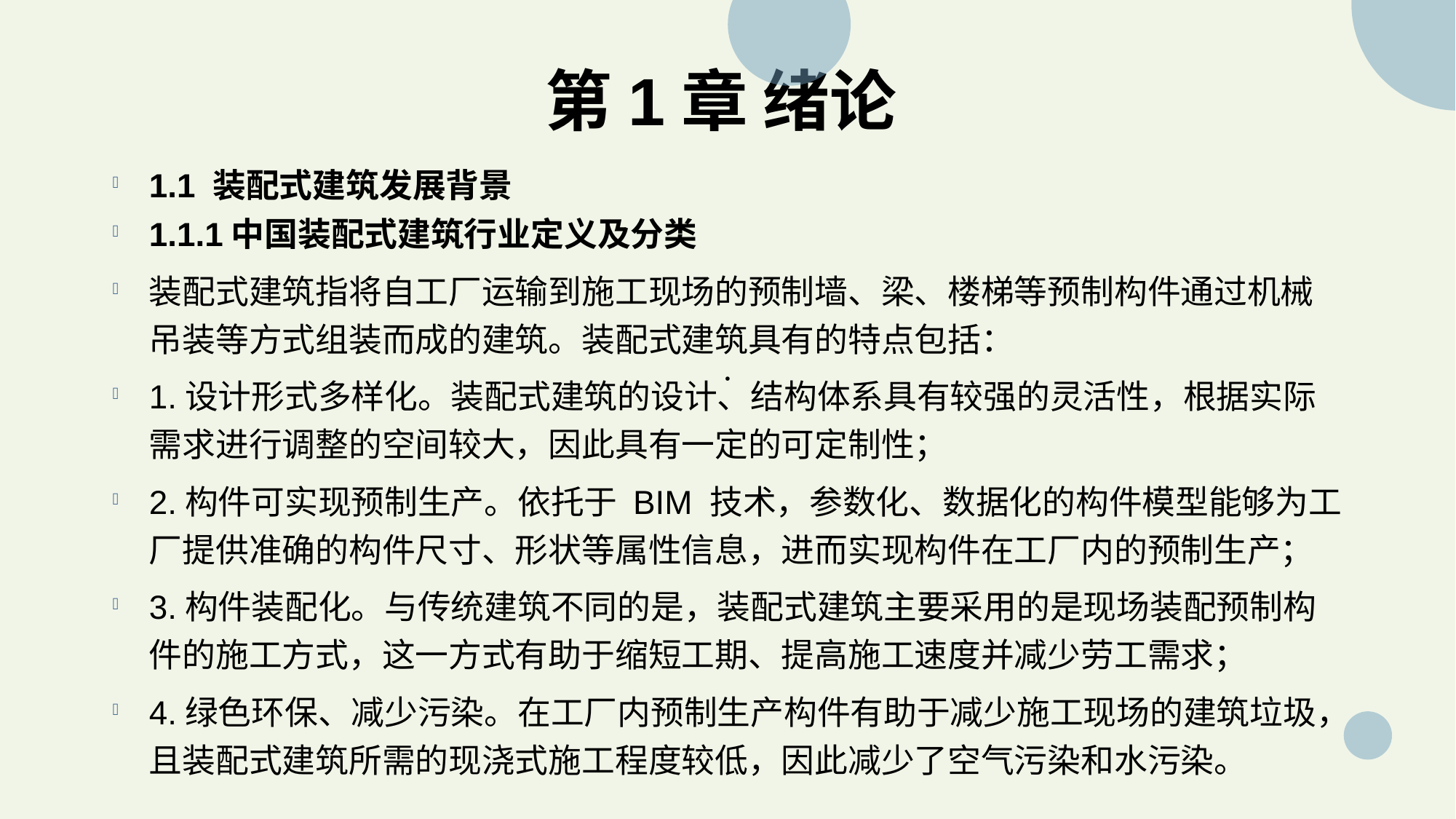

# 第1章 绪论

1.1 装配式建筑发展背景
1.1.1中国装配式建筑行业定义及分类
装配式建筑指将自工厂运输到施工现场的预制墙、梁、楼梯等预制构件通过机械吊装等方式组装而成的建筑。装配式建筑具有的特点包括：
1.设计形式多样化。装配式建筑的设计、结构体系具有较强的灵活性，根据实际需求进行调整的空间较大，因此具有一定的可定制性；
2.构件可实现预制生产。依托于 BIM 技术，参数化、数据化的构件模型能够为工厂提供准确的构件尺寸、形状等属性信息，进而实现构件在工厂内的预制生产；
3.构件装配化。与传统建筑不同的是，装配式建筑主要采用的是现场装配预制构件的施工方式，这一方式有助于缩短工期、提高施工速度并减少劳工需求；
4.绿色环保、减少污染。在工厂内预制生产构件有助于减少施工现场的建筑垃圾，且装配式建筑所需的现浇式施工程度较低，因此减少了空气污染和水污染。